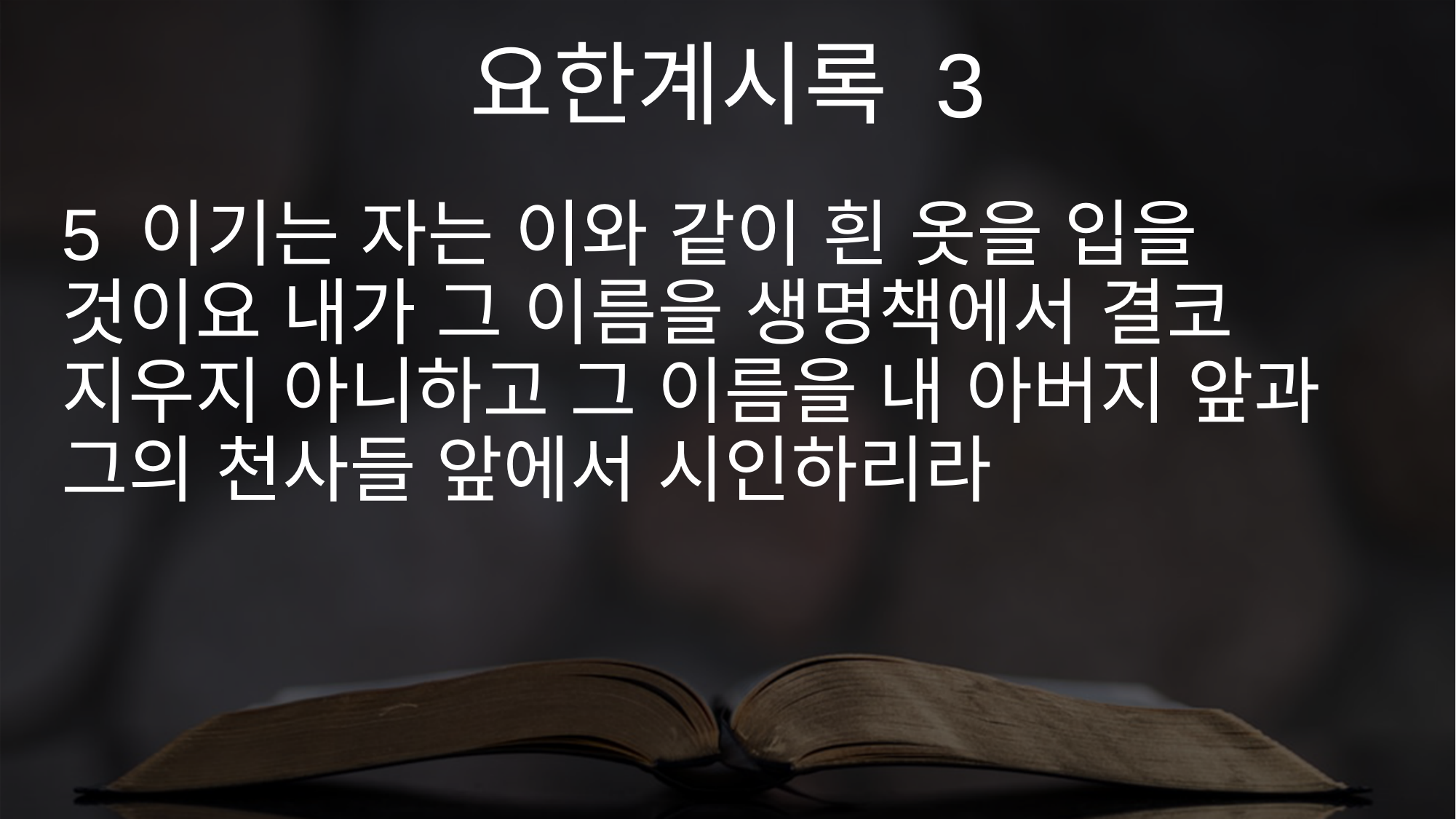

요한계시록 3
5 이기는 자는 이와 같이 흰 옷을 입을 것이요 내가 그 이름을 생명책에서 결코 지우지 아니하고 그 이름을 내 아버지 앞과 그의 천사들 앞에서 시인하리라